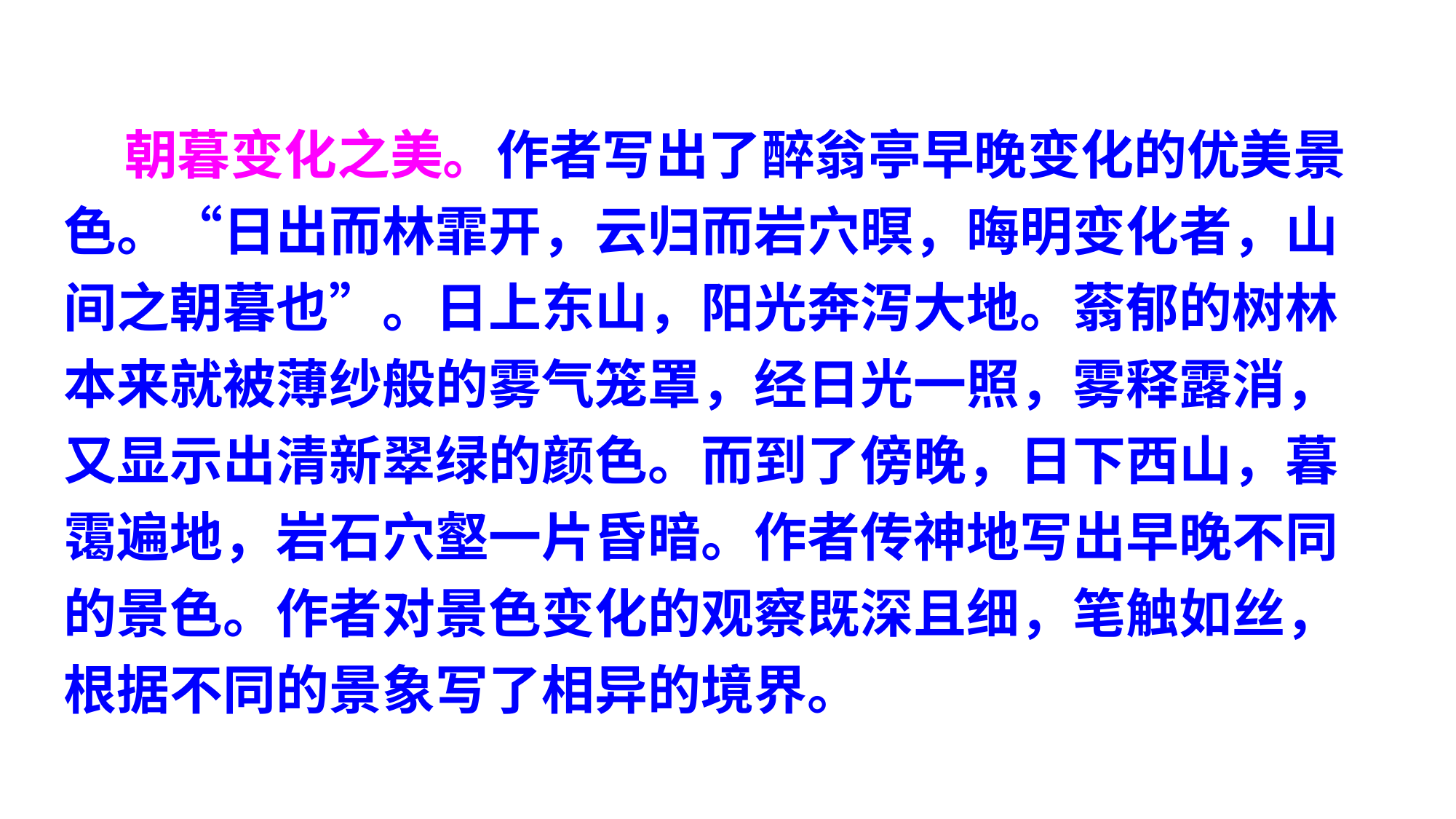

朝暮变化之美。作者写出了醉翁亭早晚变化的优美景色。“日出而林霏开，云归而岩穴暝，晦明变化者，山间之朝暮也”。日上东山，阳光奔泻大地。蓊郁的树林本来就被薄纱般的雾气笼罩，经日光一照，雾释露消，又显示出清新翠绿的颜色。而到了傍晚，日下西山，暮霭遍地，岩石穴壑一片昏暗。作者传神地写出早晚不同的景色。作者对景色变化的观察既深且细，笔触如丝，根据不同的景象写了相异的境界。